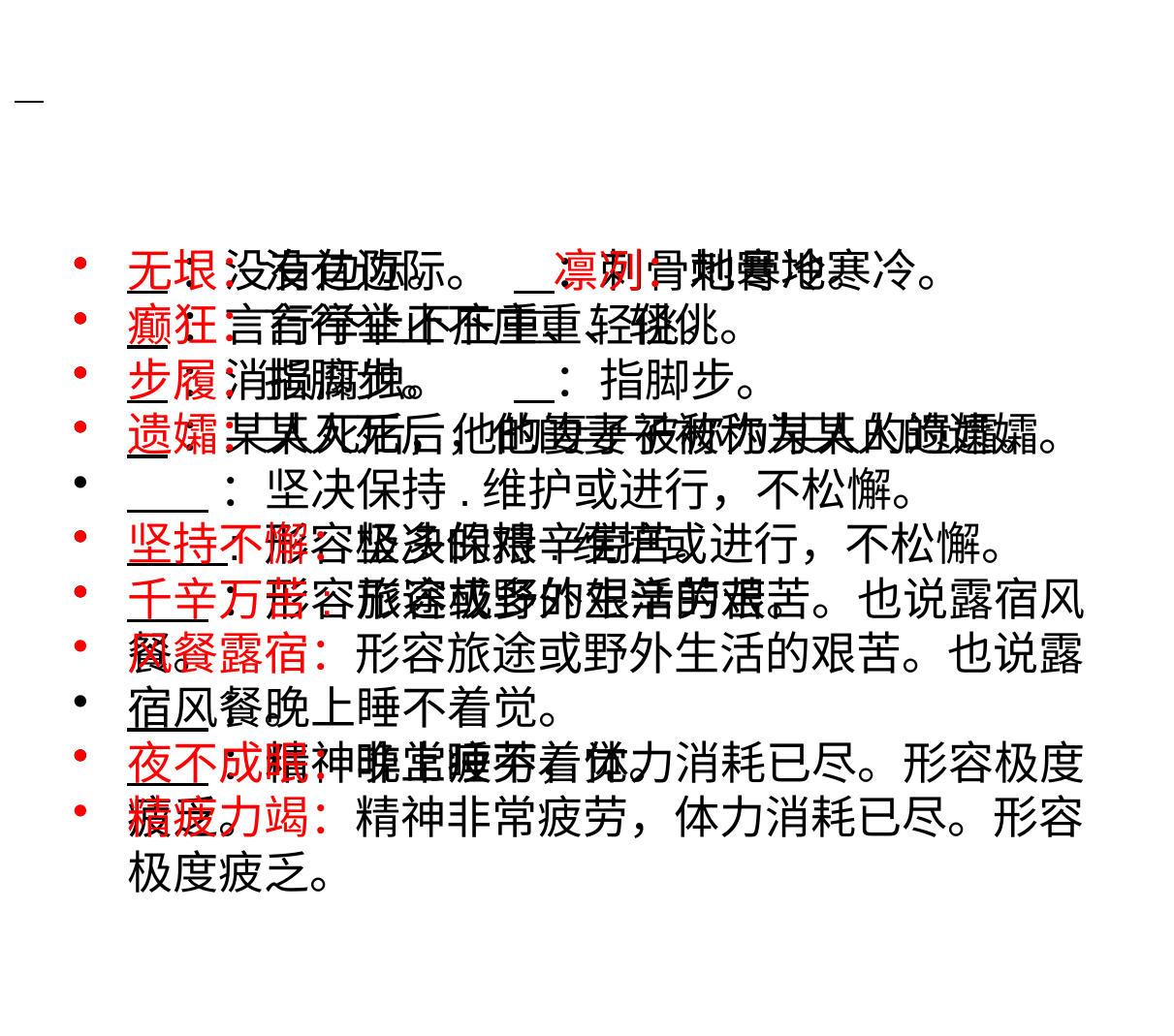

：没有边际。          ：刺骨地寒冷。
    ：言行举止不庄重、轻佻。
    ：消损腐蚀。          ：指脚步。
    ：某人死后，他的妻子被称为某人的遗孀。
        ：坚决保持.维护或进行，不松懈。
        : 形容极多的艰辛劳苦。
        ：形容旅途或野外生活的艰苦。也说露宿风餐。
        ：晚上睡不着觉。
        ：精神非常疲劳，体力消耗已尽。形容极度疲乏。
无垠：没有边际。      凛冽：刺骨地寒冷。
癫狂：言行举止不庄重、轻佻。
步履：指脚步。
遗孀：某人死后，他的妻子被称为某人的遗孀。
坚持不懈：坚决保持.维护或进行，不松懈。
千辛万苦: 形容极多的艰辛劳苦。
风餐露宿：形容旅途或野外生活的艰苦。也说露宿风餐。
夜不成眠：晚上睡不着觉。
精疲力竭：精神非常疲劳，体力消耗已尽。形容极度疲乏。